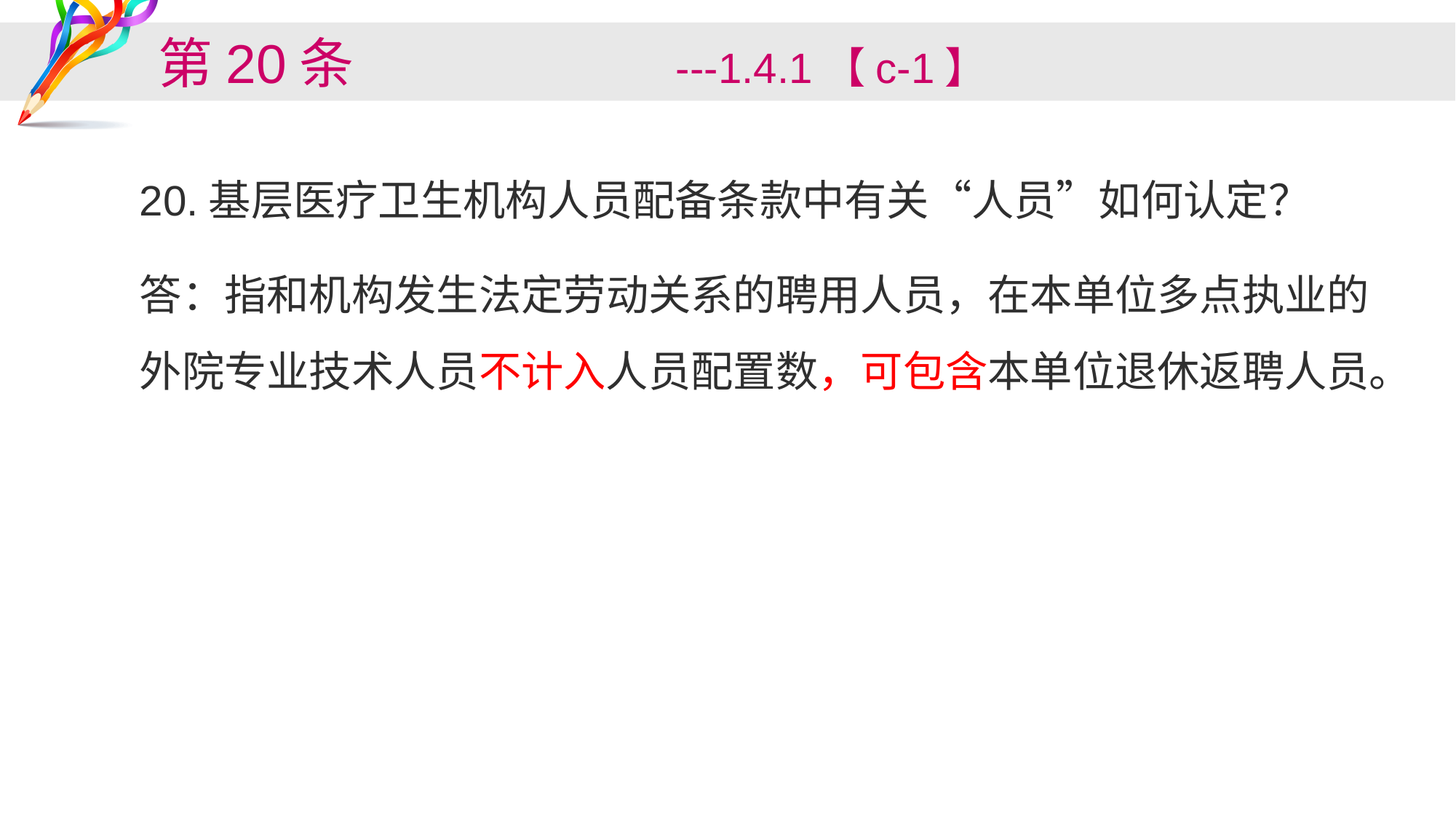

# 第20条                          ---1.4.1【c-1】
20.基层医疗卫生机构人员配备条款中有关“人员”如何认定？
答：指和机构发生法定劳动关系的聘用人员，在本单位多点执业的外院专业技术人员不计入人员配置数，可包含本单位退休返聘人员。